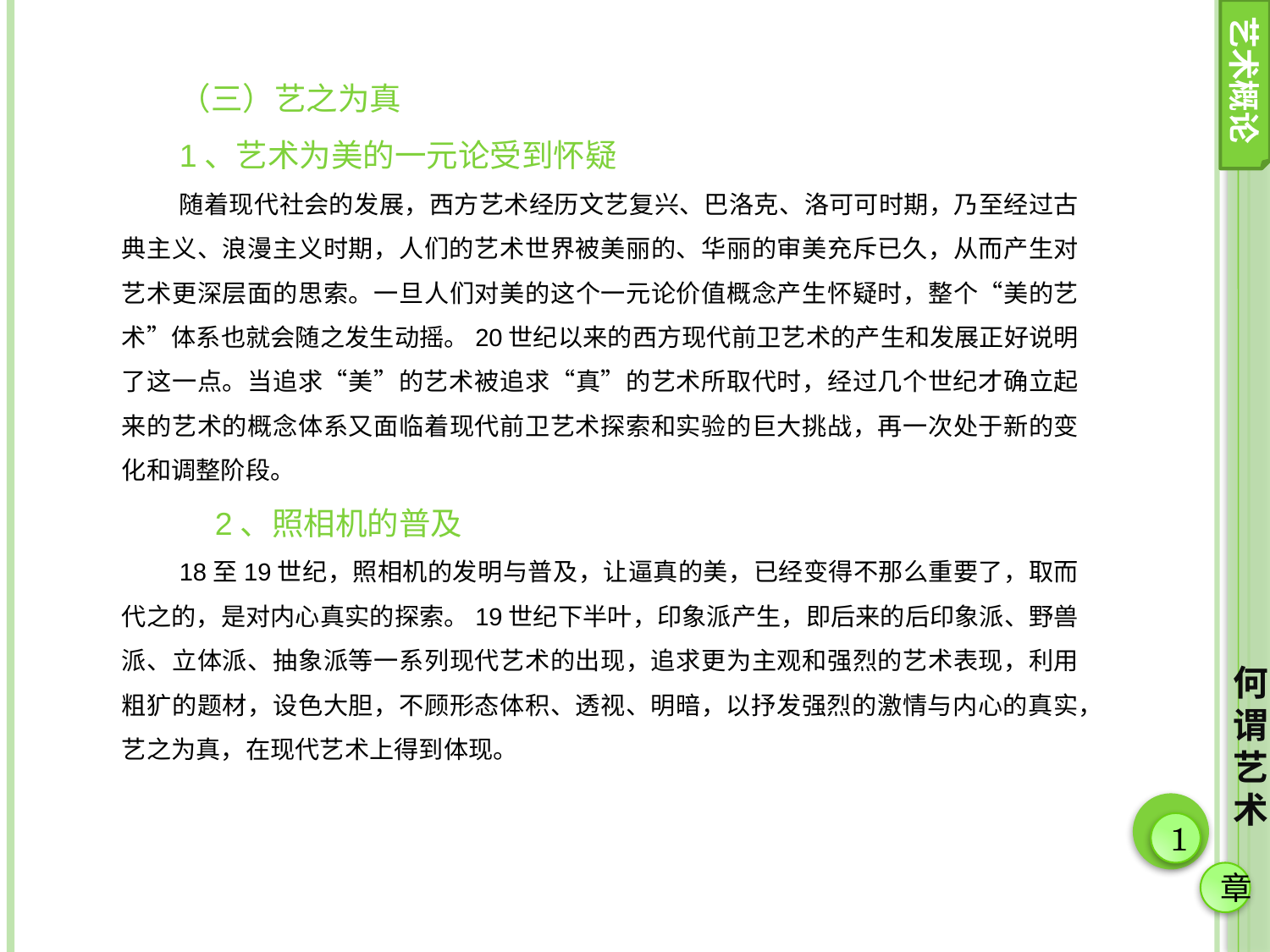

艺术概论
（三）艺之为真
1、艺术为美的一元论受到怀疑
随着现代社会的发展，西方艺术经历文艺复兴、巴洛克、洛可可时期，乃至经过古典主义、浪漫主义时期，人们的艺术世界被美丽的、华丽的审美充斥已久，从而产生对艺术更深层面的思索。一旦人们对美的这个一元论价值概念产生怀疑时，整个“美的艺术”体系也就会随之发生动摇。20世纪以来的西方现代前卫艺术的产生和发展正好说明了这一点。当追求“美”的艺术被追求“真”的艺术所取代时，经过几个世纪才确立起来的艺术的概念体系又面临着现代前卫艺术探索和实验的巨大挑战，再一次处于新的变化和调整阶段。
    2、照相机的普及
18至19世纪，照相机的发明与普及，让逼真的美，已经变得不那么重要了，取而代之的，是对内心真实的探索。19世纪下半叶，印象派产生，即后来的后印象派、野兽派、立体派、抽象派等一系列现代艺术的出现，追求更为主观和强烈的艺术表现，利用粗犷的题材，设色大胆，不顾形态体积、透视、明暗，以抒发强烈的激情与内心的真实，艺之为真，在现代艺术上得到体现。
何谓艺术
1
章